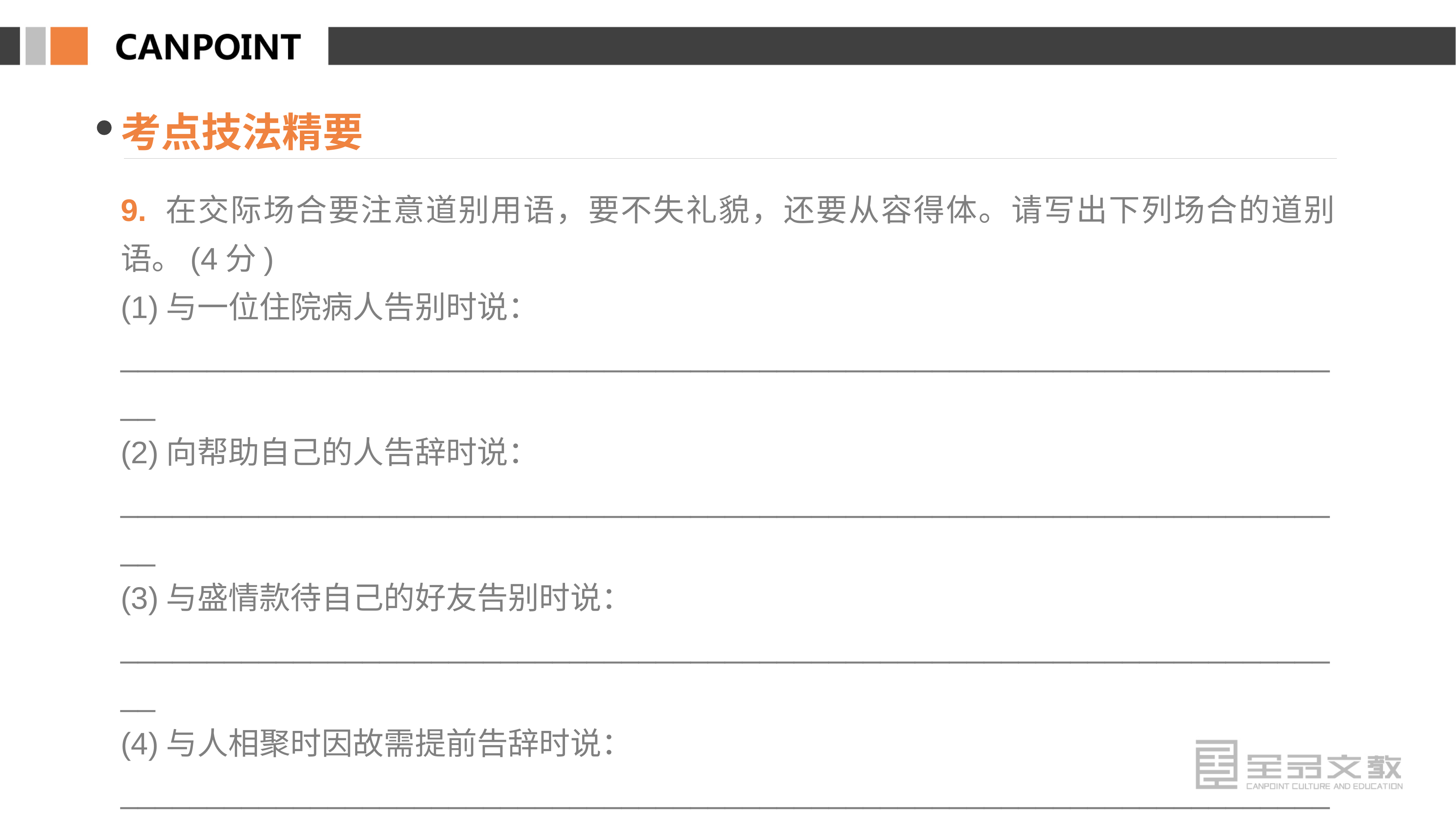

考点技法精要

9. 在交际场合要注意道别用语，要不失礼貌，还要从容得体。请写出下列场合的道别语。(4分)
(1)与一位住院病人告别时说：
________________________________________________________________________
(2)向帮助自己的人告辞时说：
________________________________________________________________________
(3)与盛情款待自己的好友告别时说：
________________________________________________________________________
(4)与人相聚时因故需提前告辞时说：
________________________________________________________________________